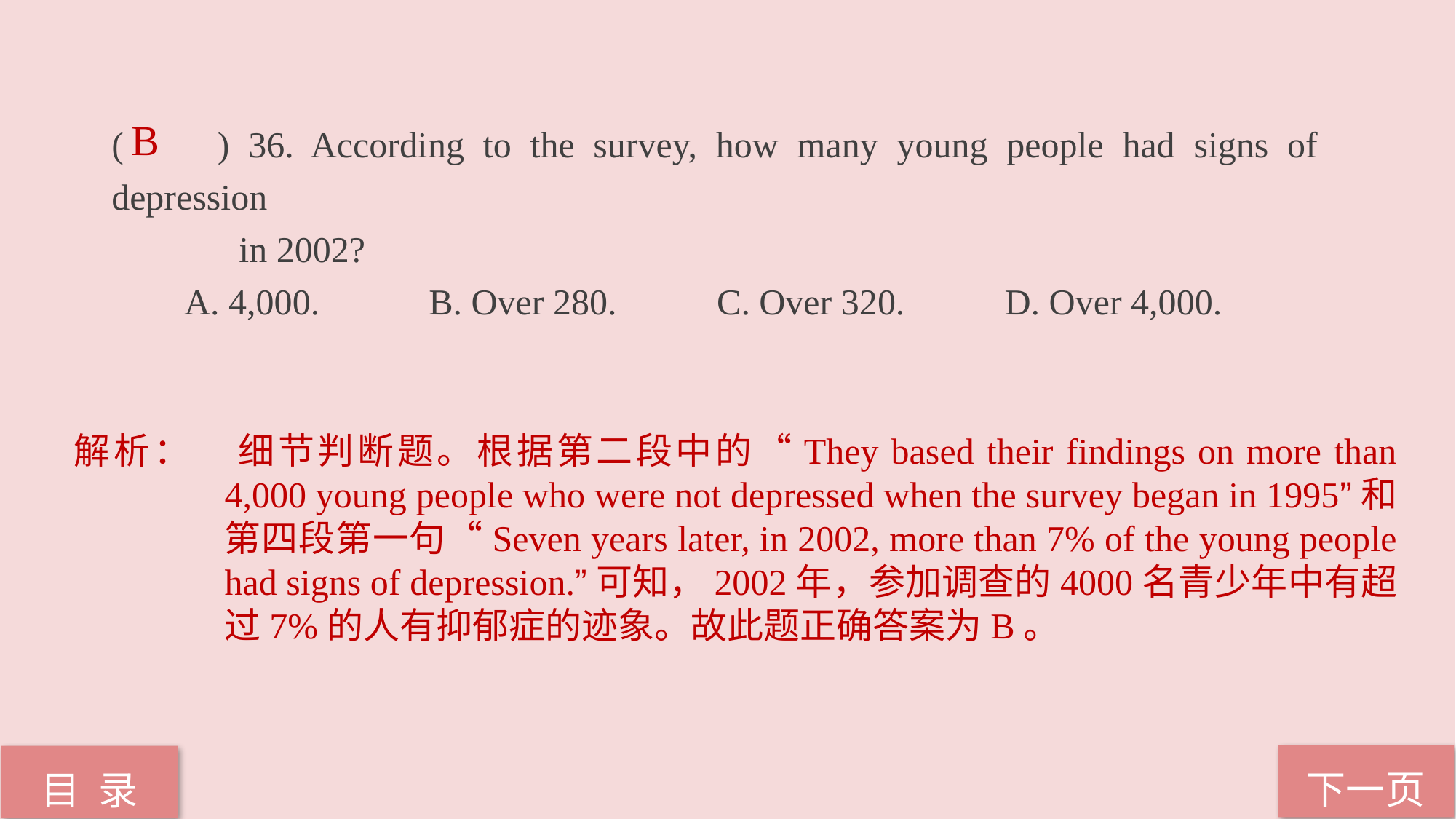

(     ) 36. According to the survey, how many young people had signs of depression
              in 2002?
        A. 4,000.            B. Over 280.           C. Over 320.           D. Over 4,000.

B
解析：	细节判断题。根据第二段中的“They based their findings on more than 4,000 young people who were not depressed when the survey began in 1995”和第四段第一句“Seven years later, in 2002, more than 7% of the young people had signs of depression.”可知，2002年，参加调查的4000名青少年中有超过7%的人有抑郁症的迹象。故此题正确答案为B。